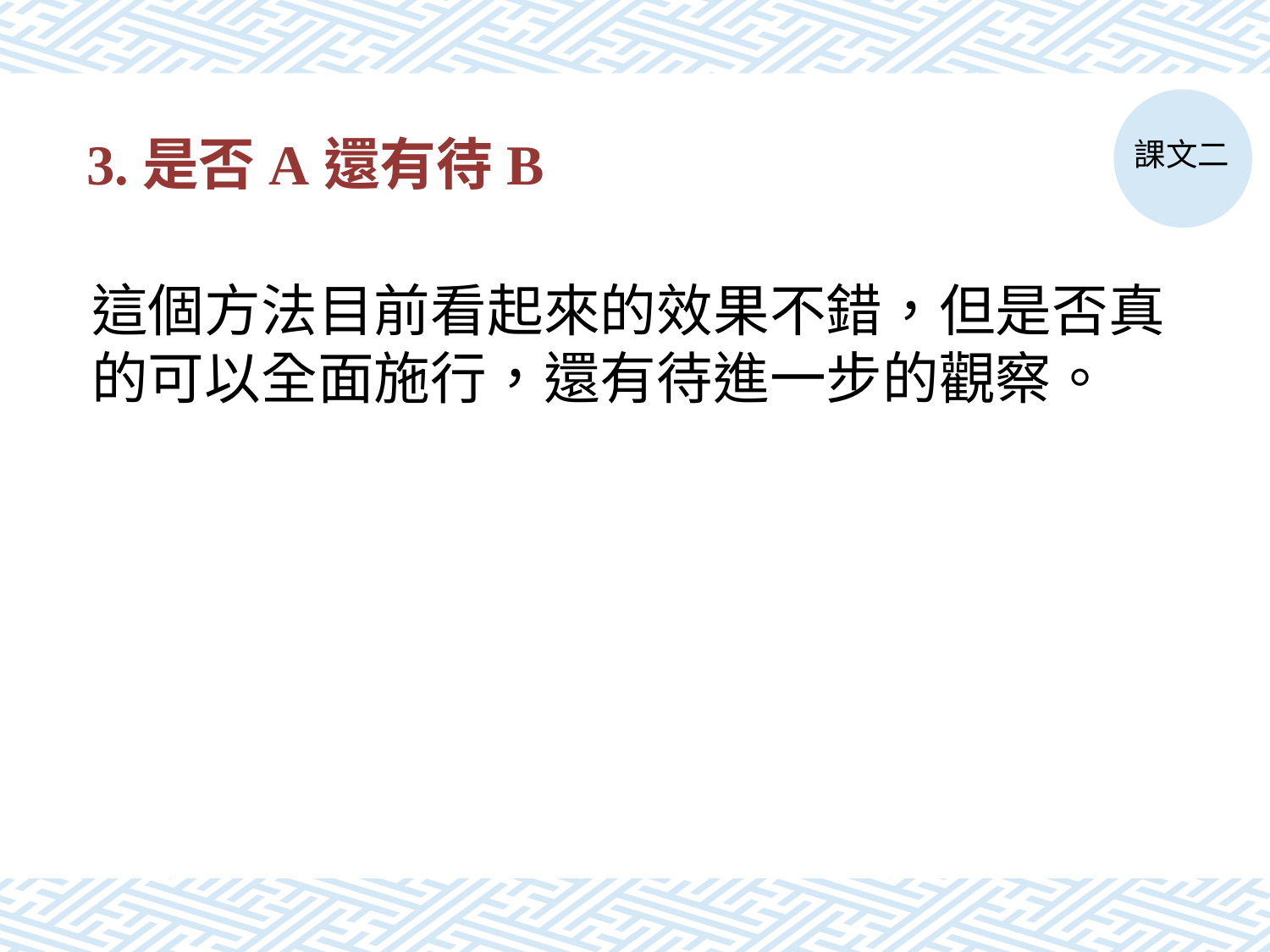

課文二
# 3.是否A還有待B
這個方法目前看起來的效果不錯，但是否真的可以全面施行，還有待進一步的觀察。